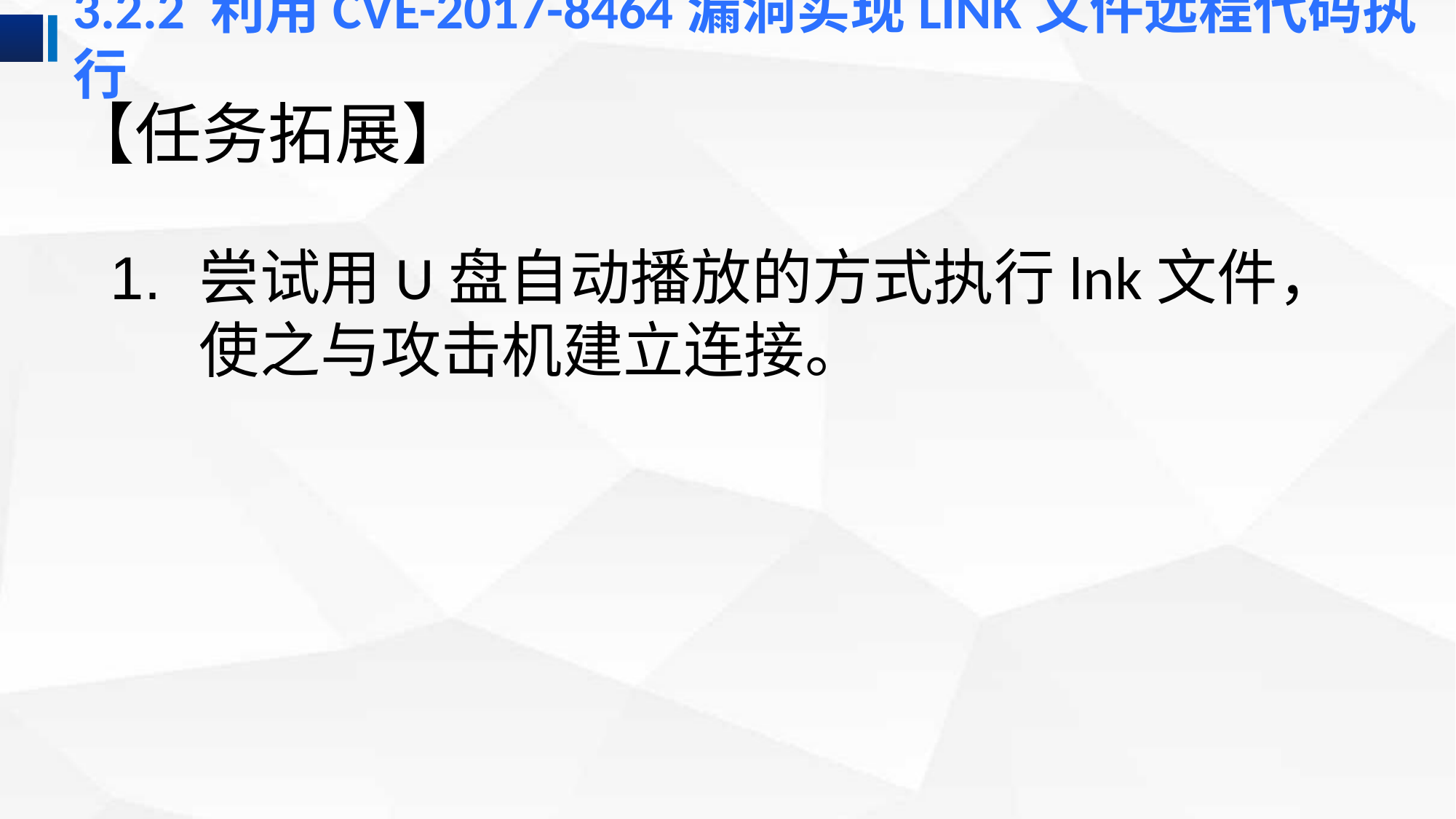

3.2.2 利用CVE-2017-8464漏洞实现LINK文件远程代码执行

# 【任务拓展】
尝试用U盘自动播放的方式执行lnk文件，使之与攻击机建立连接。